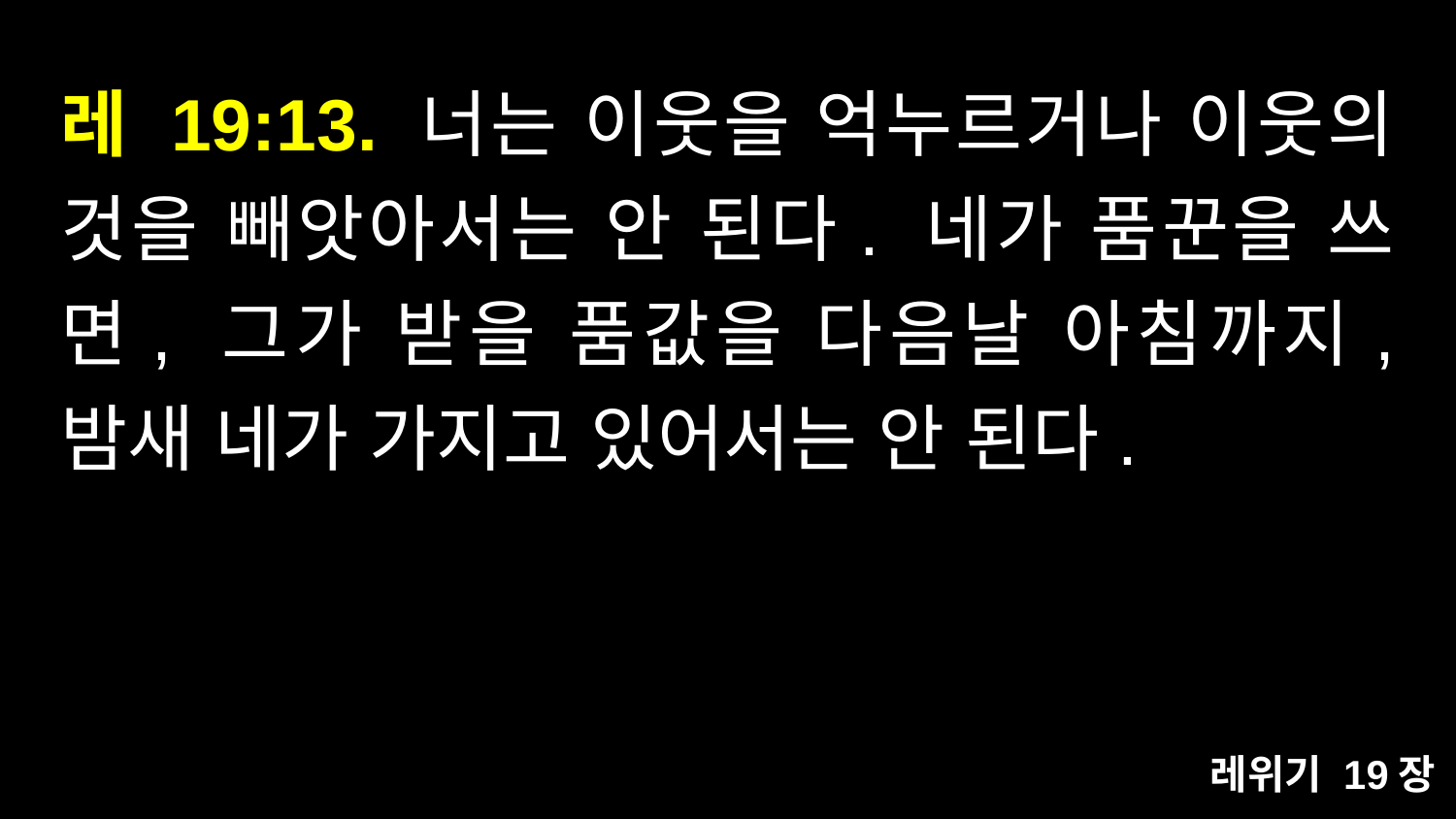

# 레 19:13. 너는 이웃을 억누르거나 이웃의 것을 빼앗아서는 안 된다. 네가 품꾼을 쓰면, 그가 받을 품값을 다음날 아침까지, 밤새 네가 가지고 있어서는 안 된다.
레위기 19장